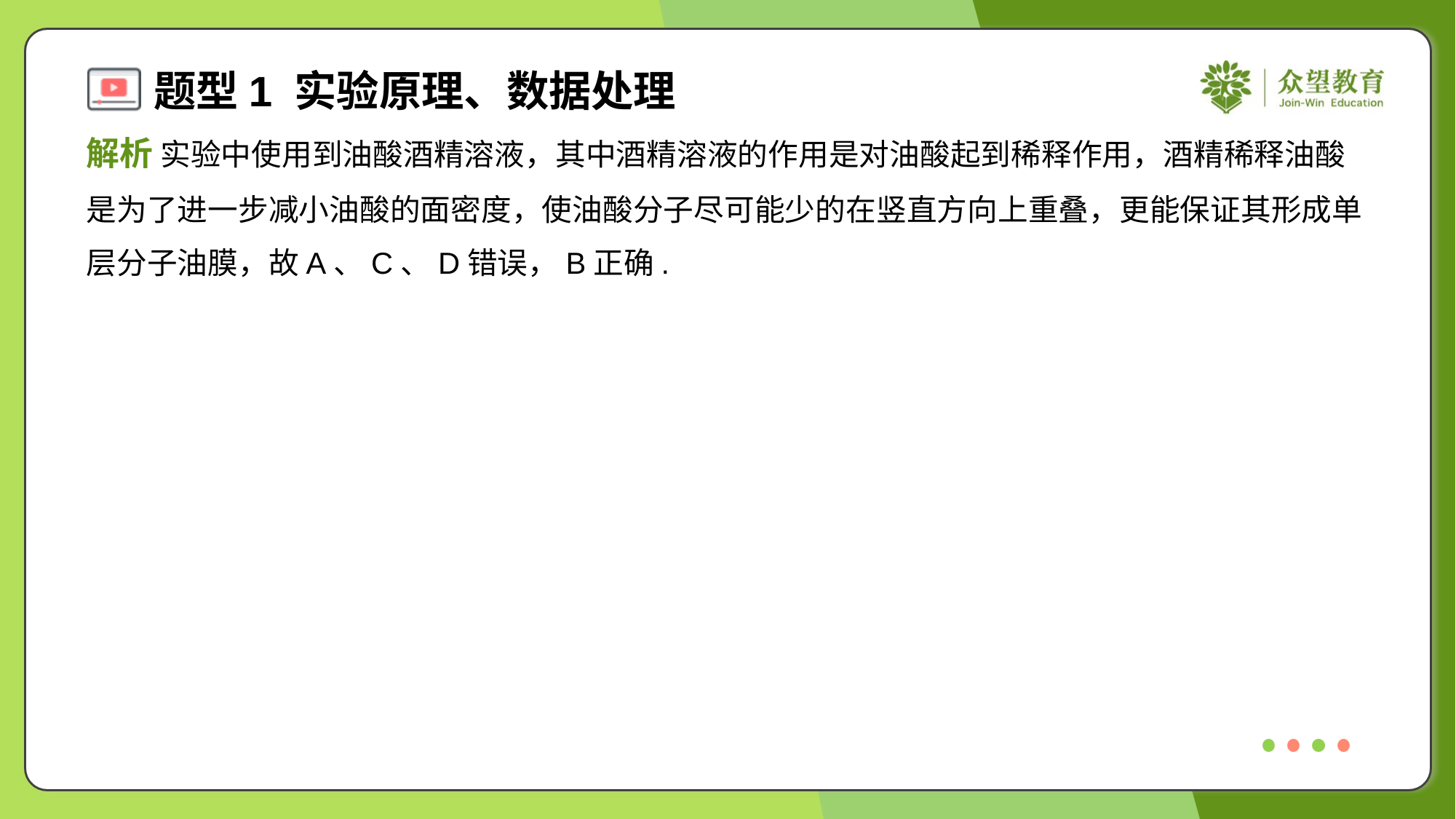

解析 实验中使用到油酸酒精溶液，其中酒精溶液的作用是对油酸起到稀释作用，酒精稀释油酸
是为了进一步减小油酸的面密度，使油酸分子尽可能少的在竖直方向上重叠，更能保证其形成单
层分子油膜，故A、C、D错误，B正确.